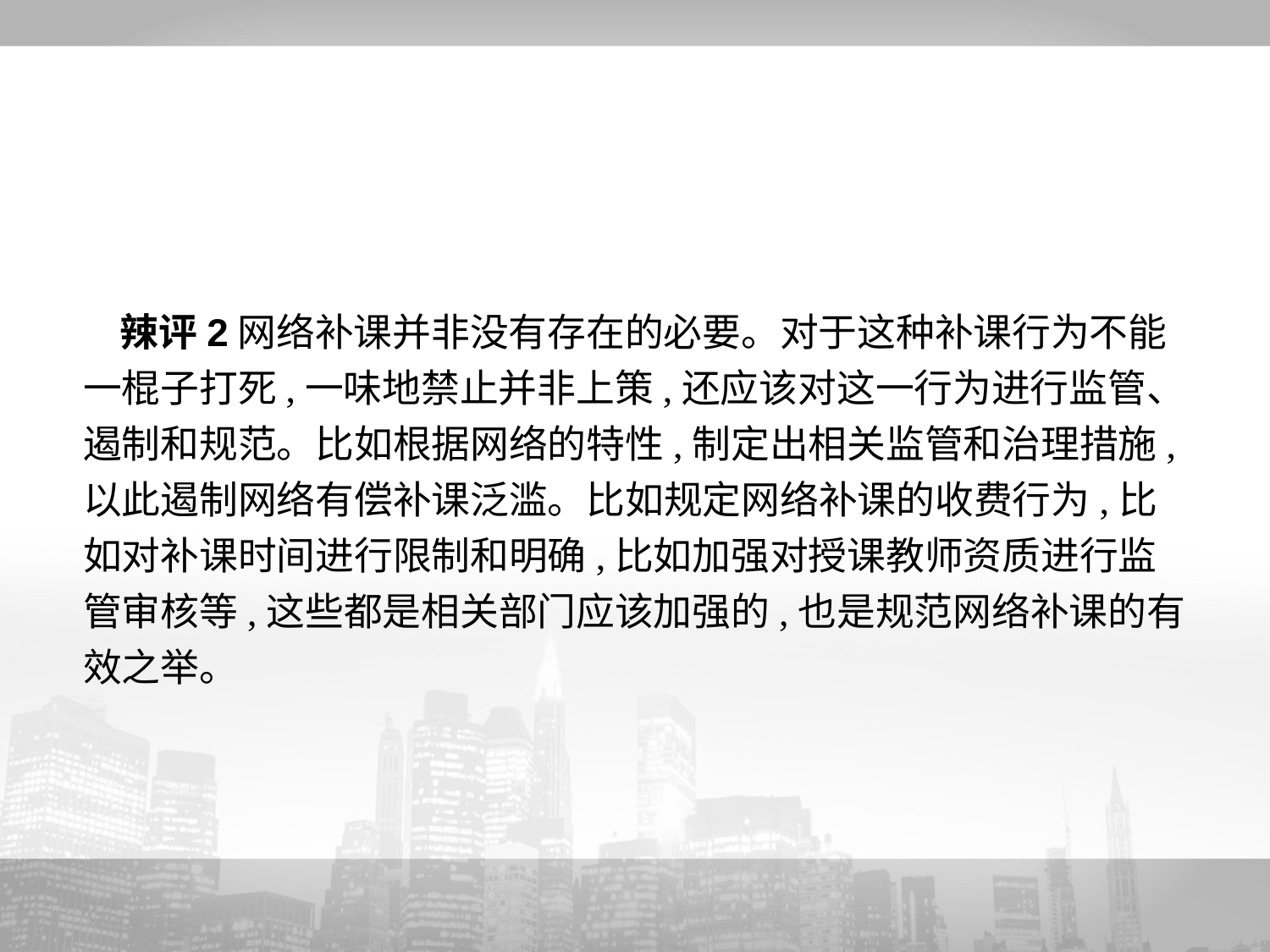

辣评2网络补课并非没有存在的必要。对于这种补课行为不能一棍子打死,一味地禁止并非上策,还应该对这一行为进行监管、遏制和规范。比如根据网络的特性,制定出相关监管和治理措施,以此遏制网络有偿补课泛滥。比如规定网络补课的收费行为,比如对补课时间进行限制和明确,比如加强对授课教师资质进行监管审核等,这些都是相关部门应该加强的,也是规范网络补课的有效之举。